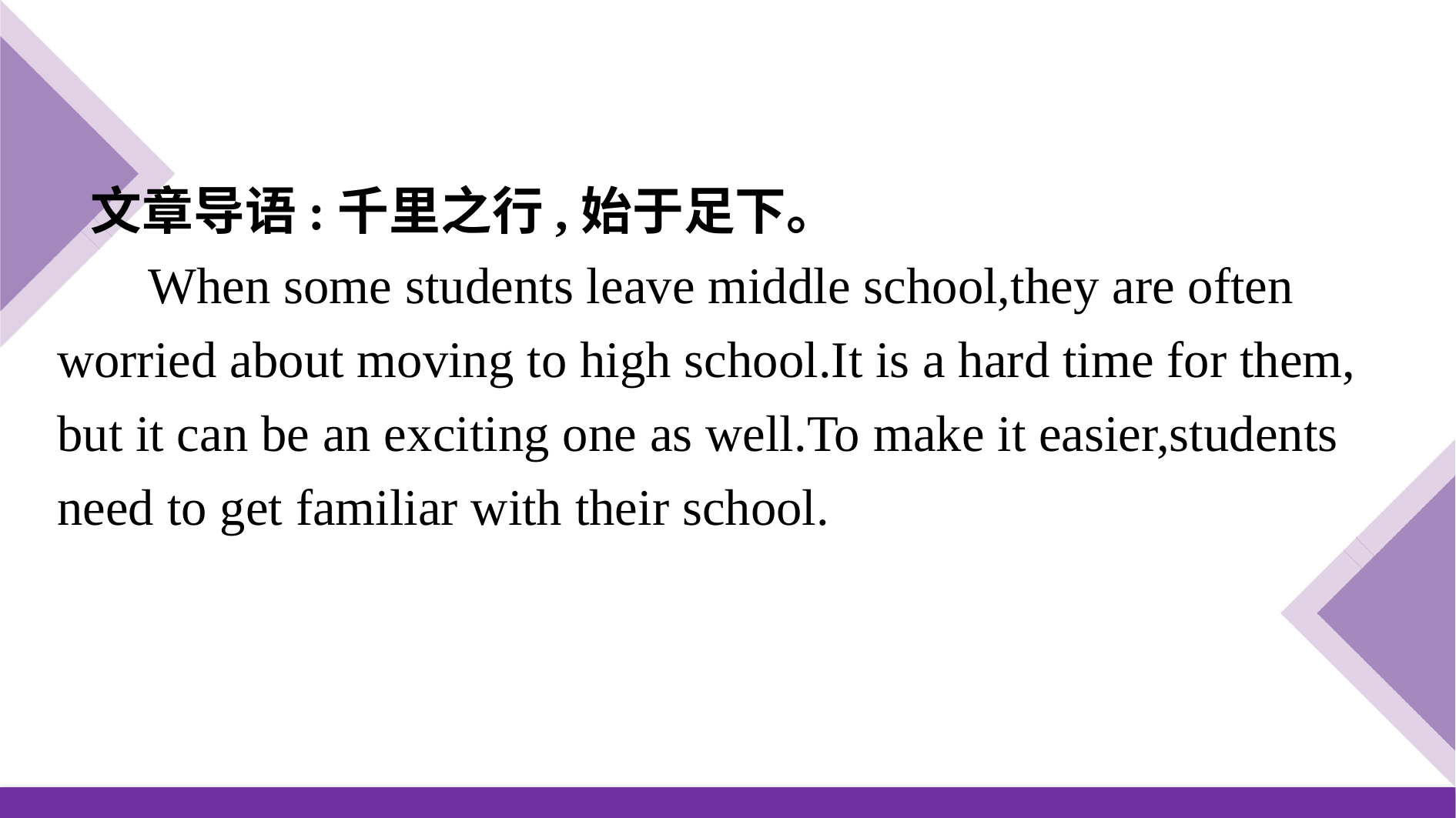

文章导语:千里之行,始于足下。
When some students leave middle school,they are often worried about moving to high school.It is a hard time for them, but it can be an exciting one as well.To make it easier,students need to get familiar with their school.